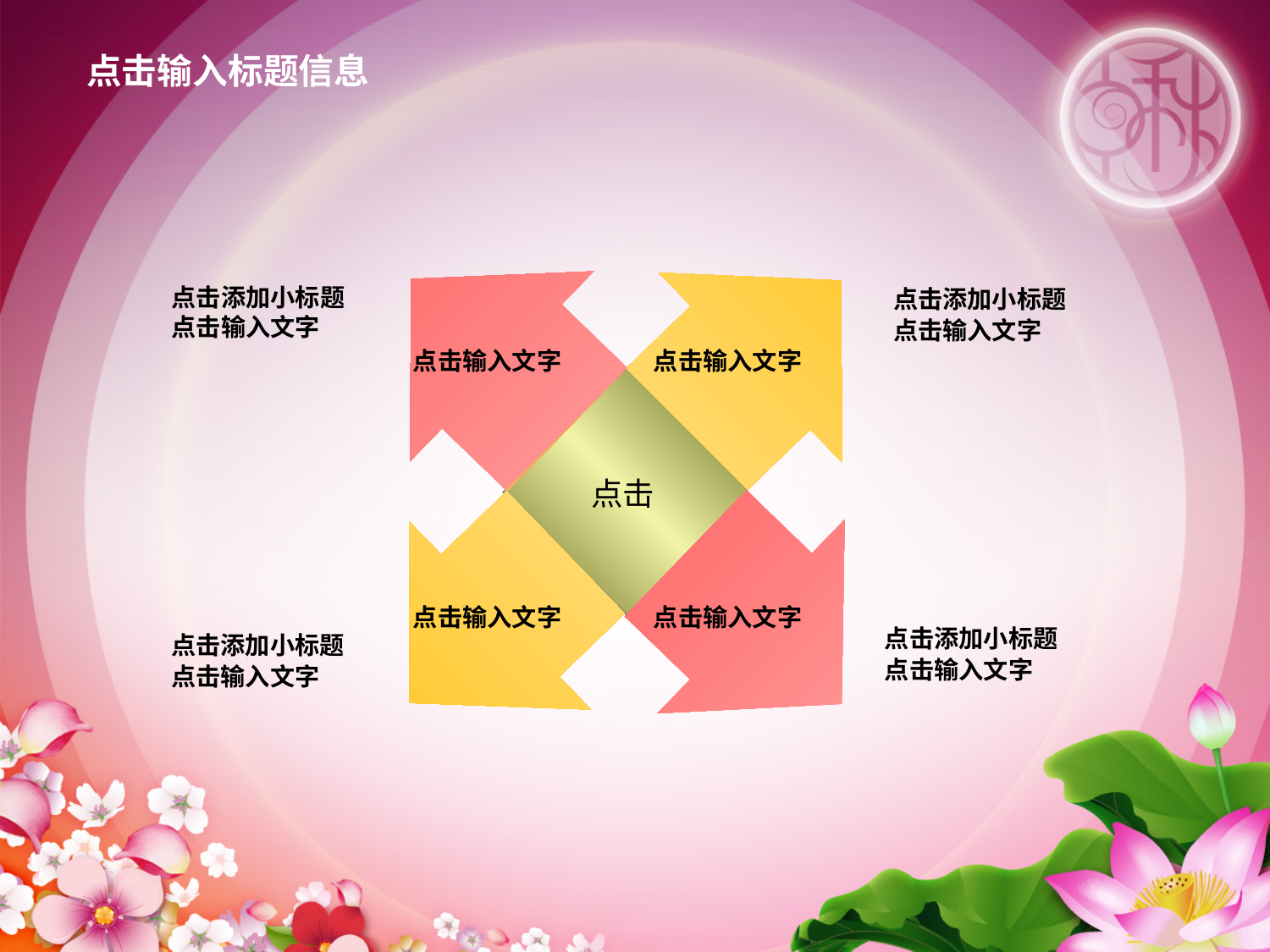

点击输入标题信息

点击添加小标题
点击输入文字

点击添加小标题
点击输入文字

点击输入文字
点击输入文字

点击

点击输入文字
点击输入文字
点击添加小标题
点击输入文字

点击添加小标题
点击输入文字